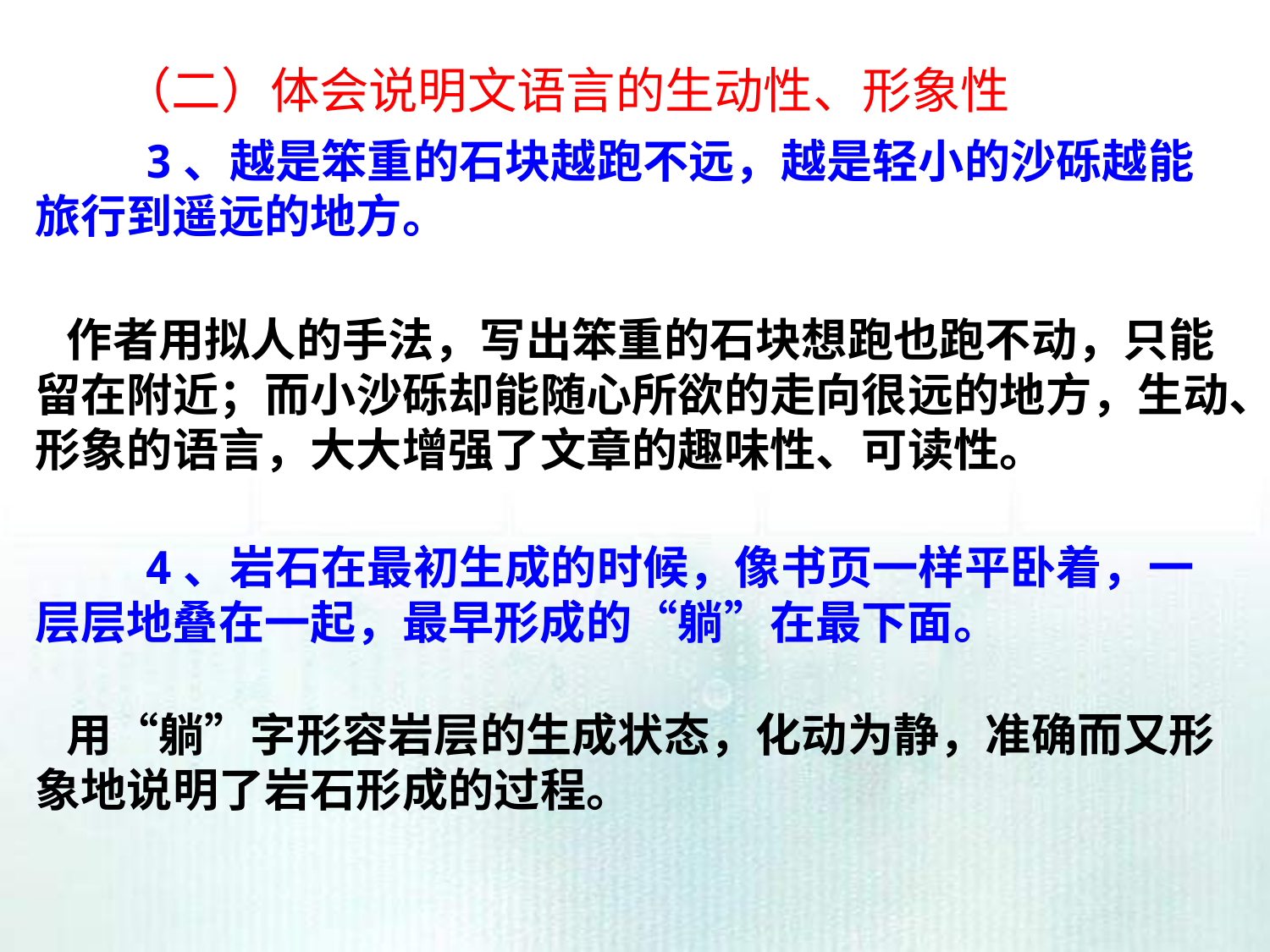

（二）体会说明文语言的生动性、形象性
    3、越是笨重的石块越跑不远，越是轻小的沙砾越能旅行到遥远的地方。
  作者用拟人的手法，写出笨重的石块想跑也跑不动，只能留在附近；而小沙砾却能随心所欲的走向很远的地方，生动、形象的语言，大大增强了文章的趣味性、可读性。
    4、岩石在最初生成的时候，像书页一样平卧着，一层层地叠在一起，最早形成的“躺”在最下面。
  用“躺”字形容岩层的生成状态，化动为静，准确而又形象地说明了岩石形成的过程。